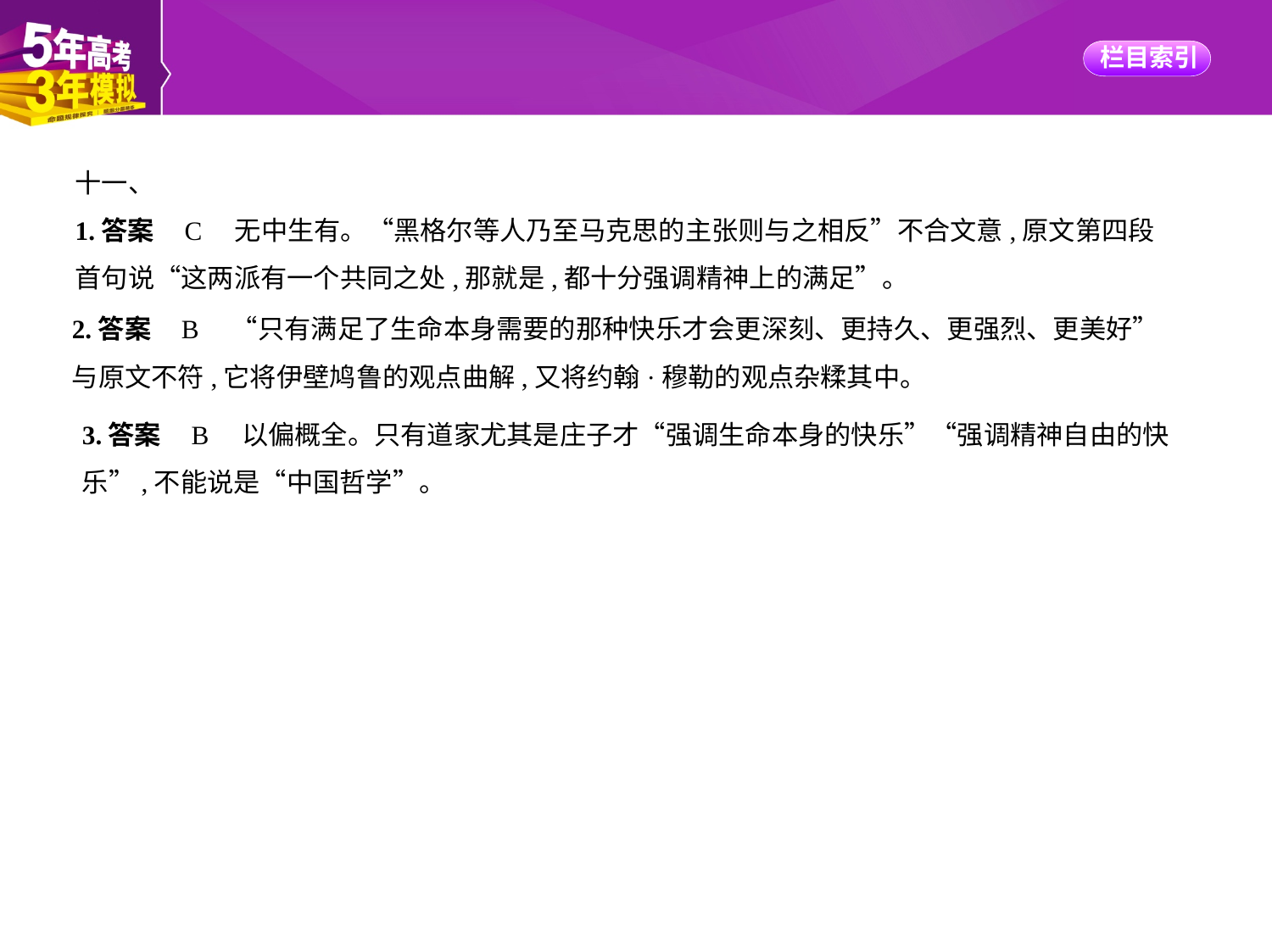

十一、
1.答案    C　无中生有。“黑格尔等人乃至马克思的主张则与之相反”不合文意,原文第四段
首句说“这两派有一个共同之处,那就是,都十分强调精神上的满足”。
2.答案    B　“只有满足了生命本身需要的那种快乐才会更深刻、更持久、更强烈、更美好”
与原文不符,它将伊壁鸠鲁的观点曲解,又将约翰·穆勒的观点杂糅其中。
3.答案    B　以偏概全。只有道家尤其是庄子才“强调生命本身的快乐”“强调精神自由的快
乐”,不能说是“中国哲学”。